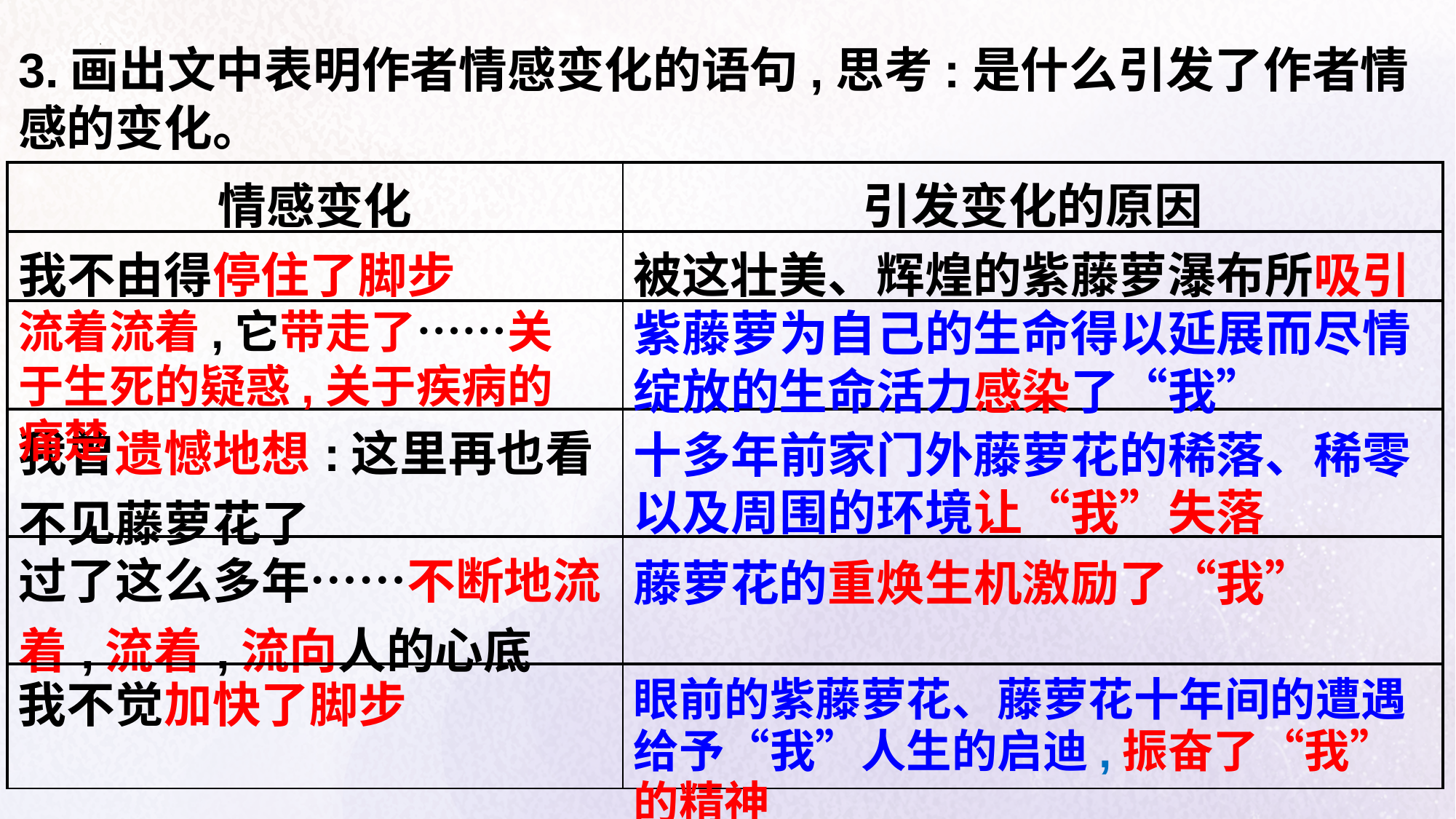

3.画出文中表明作者情感变化的语句,思考:是什么引发了作者情感的变化。
| 情感变化 | 引发变化的原因 |
| --- | --- |
| 我不由得停住了脚步 | 被这壮美、辉煌的紫藤萝瀑布所吸引 |
|  |  |
| 我曾遗憾地想:这里再也看不见藤萝花了 |  |
| 过了这么多年……不断地流着,流着,流向人的心底 |  |
|  |  |
流着流着,它带走了……关于生死的疑惑,关于疾病的痛楚
紫藤萝为自己的生命得以延展而尽情绽放的生命活力感染了“我”
十多年前家门外藤萝花的稀落、稀零以及周围的环境让“我”失落
藤萝花的重焕生机激励了“我”
我不觉加快了脚步
眼前的紫藤萝花、藤萝花十年间的遭遇给予“我”人生的启迪,振奋了“我”的精神